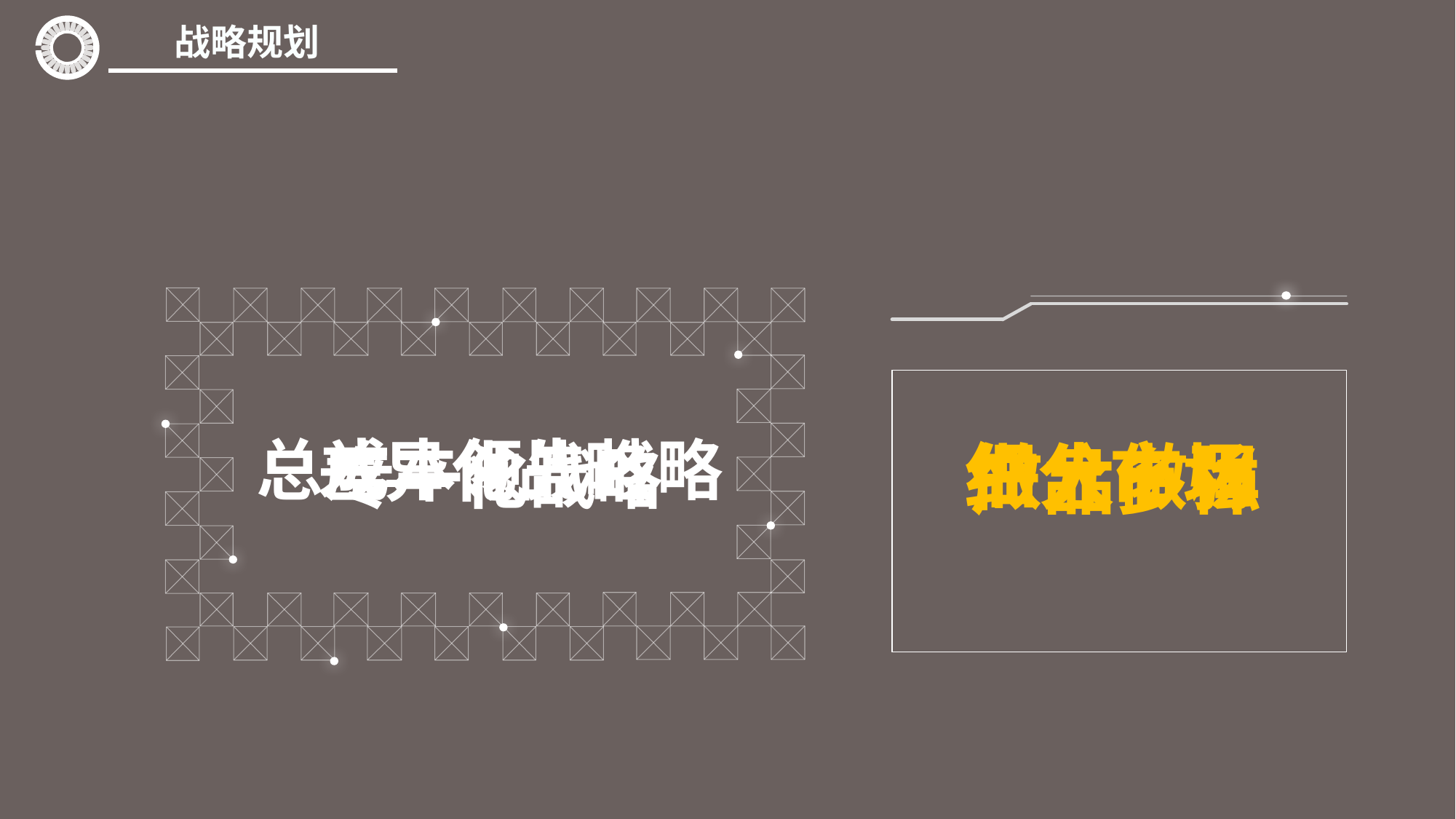

战略规划

总成本领先战略

差异化战略

细分市场
做大做强
产品多样
 专一化战略